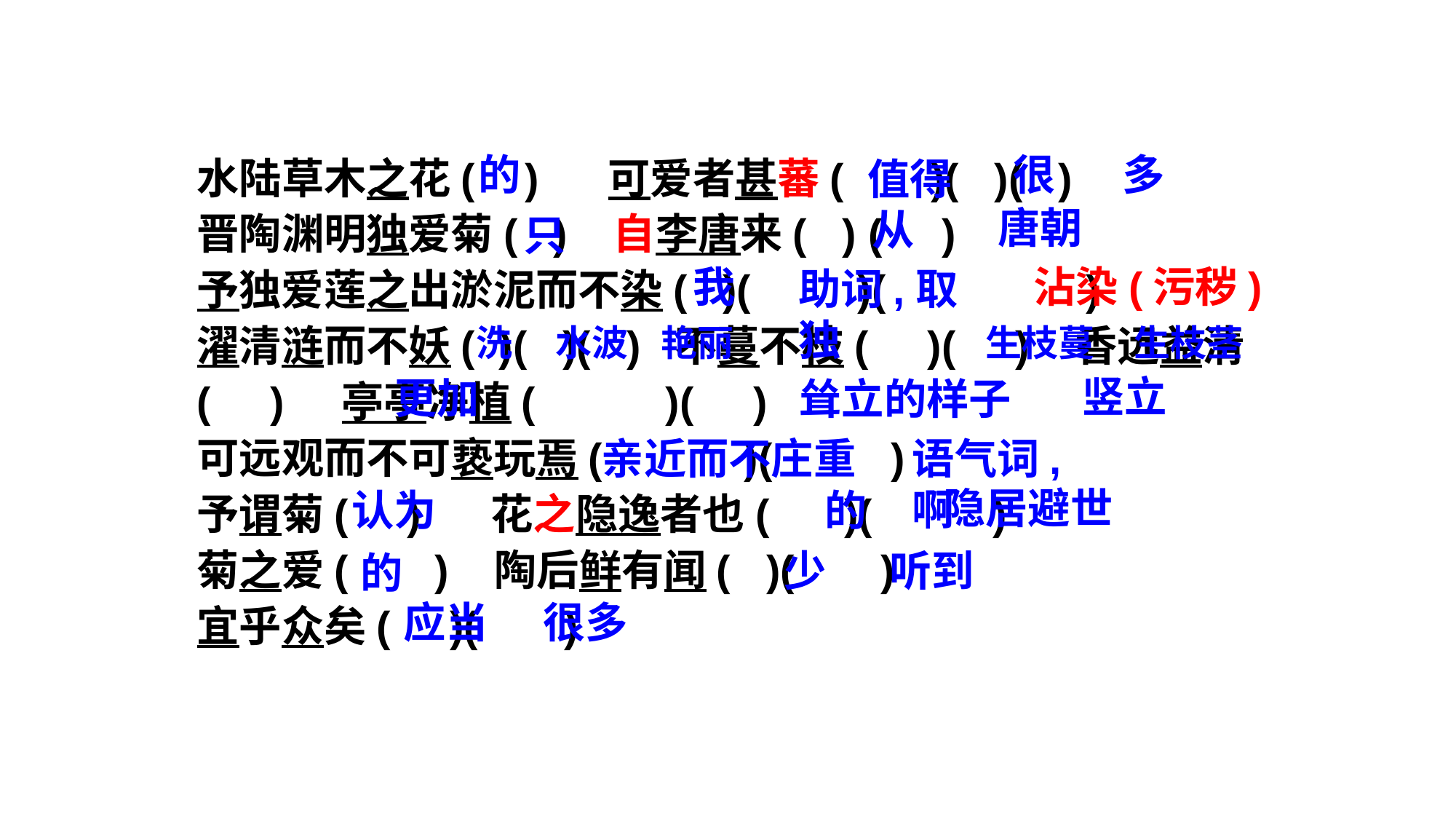

水陆草木之花(   )     可爱者甚蕃(     )(   )(   )
晋陶渊明独爱菊(   )   自李唐来(   ) (     )
予独爱莲之出淤泥而不染(   )(         )(          )
濯清涟而不妖(  )(   )(   )  不蔓不枝(     )(     )   香远益清(     )    亭亭净植(           )(     )
可远观而不可亵玩焉(            )(          )
予谓菊(     )     花之隐逸者也(    )(         )
菊之爱(     )   陶后鲜有闻(   )(     )
宜乎众矣(     )(     )
很
多
的
值得
唐朝
从
只
我
沾染(污秽)
助词,取独
洗
水波
艳丽
生枝蔓
生枝茎
竖立
更加
耸立的样子
亲近而不庄重
语气词,啊
隐居避世
认为
的
少
听到
的
应当
很多